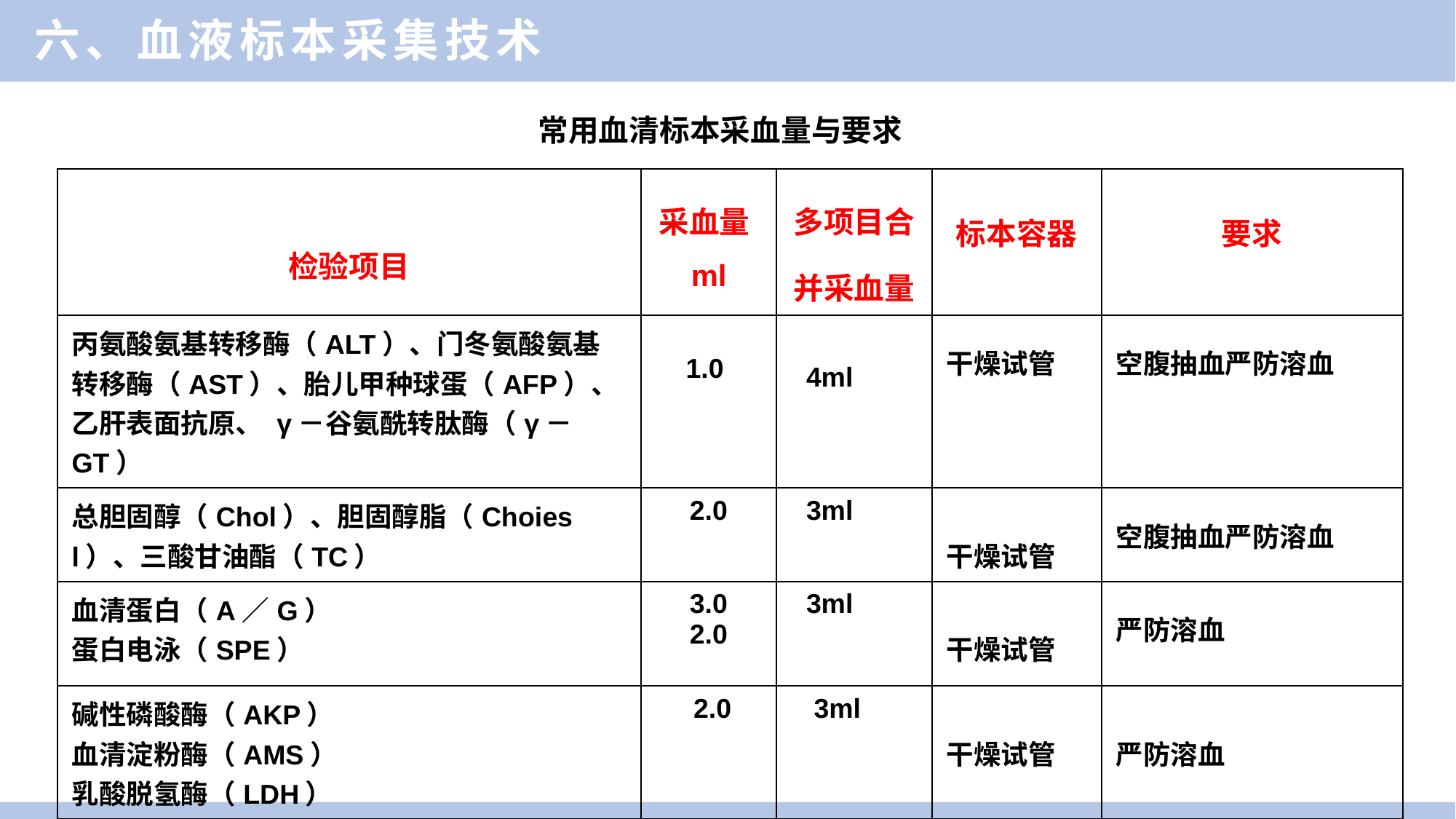

六、血液标本采集技术
常用血清标本采血量与要求
| 检验项目 | 采血量ml | 多项目合并采血量 | 标本容器 | 要求 |
| --- | --- | --- | --- | --- |
| 丙氨酸氨基转移酶（ALT）、门冬氨酸氨基转移酶（AST）、胎儿甲种球蛋（AFP）、乙肝表面抗原、 γ－谷氨酰转肽酶（γ－GT） | 1.0 | 4ml | 干燥试管 | 空腹抽血严防溶血 |
| 总胆固醇（Chol）、胆固醇脂（Choiesl）、三酸甘油酯（TC） | 2.0 | 3ml | 干燥试管 | 空腹抽血严防溶血 |
| 血清蛋白（A／G） 蛋白电泳（SPE） | 3.0 2.0 | 3ml | 干燥试管 | 严防溶血 |
| 碱性磷酸酶（AKP） 血清淀粉酶（AMS） 乳酸脱氢酶（LDH） | 2.0 | 3ml | 干燥试管 | 严防溶血 |
| 血钾（K）、血钠（Na）、血钙（Ca）、血氯化物（Cl）肾功能 | 2.0 | 4ml | 干燥试管 | 严防溶血（防灰尘污染ca、cl） |